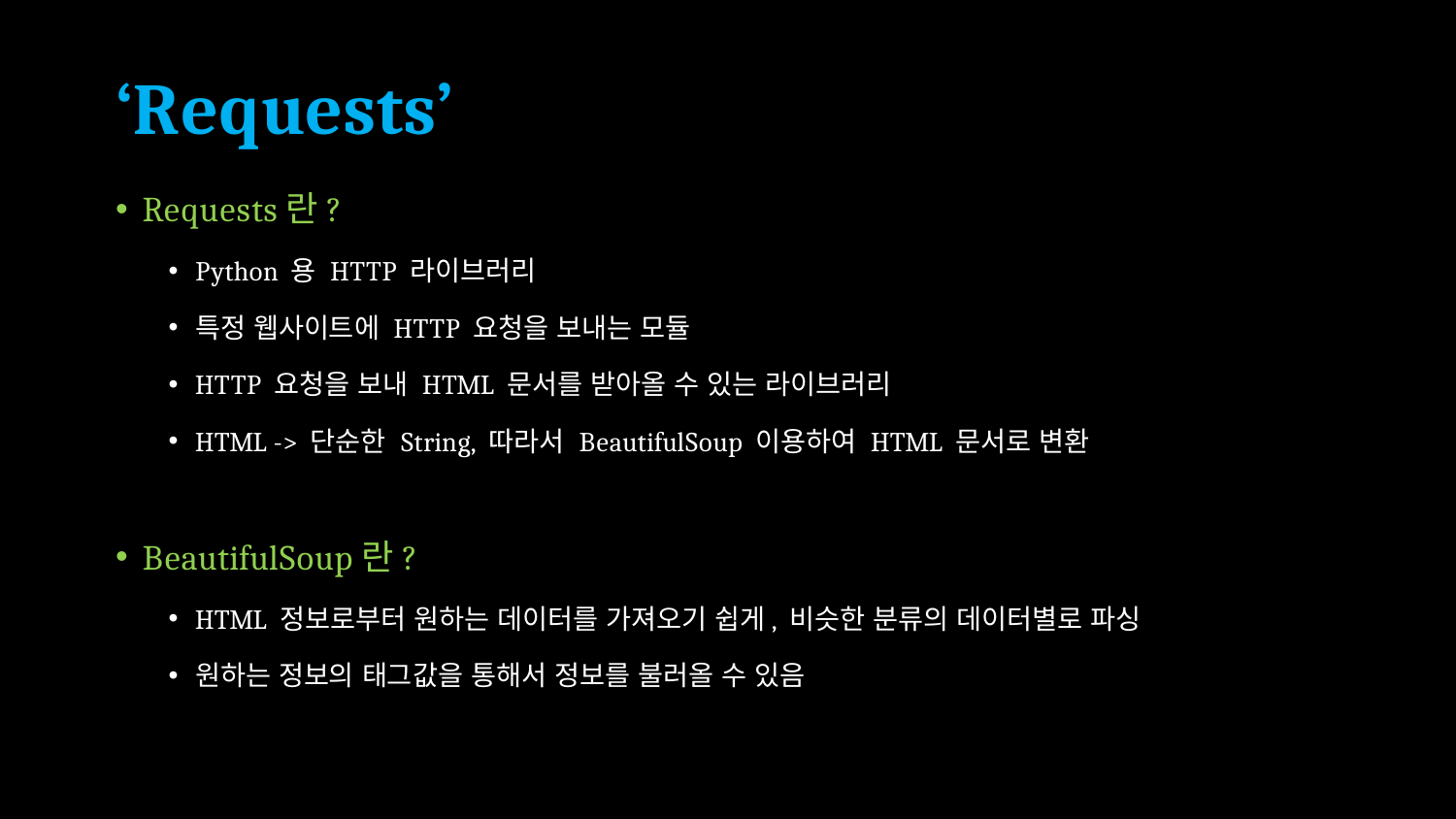

# ‘Requests’
Requests란?
Python 용 HTTP 라이브러리
특정 웹사이트에 HTTP 요청을 보내는 모듈
HTTP 요청을 보내 HTML 문서를 받아올 수 있는 라이브러리
HTML -> 단순한 String, 따라서 BeautifulSoup 이용하여 HTML 문서로 변환

BeautifulSoup란?
HTML 정보로부터 원하는 데이터를 가져오기 쉽게, 비슷한 분류의 데이터별로 파싱
원하는 정보의 태그값을 통해서 정보를 불러올 수 있음